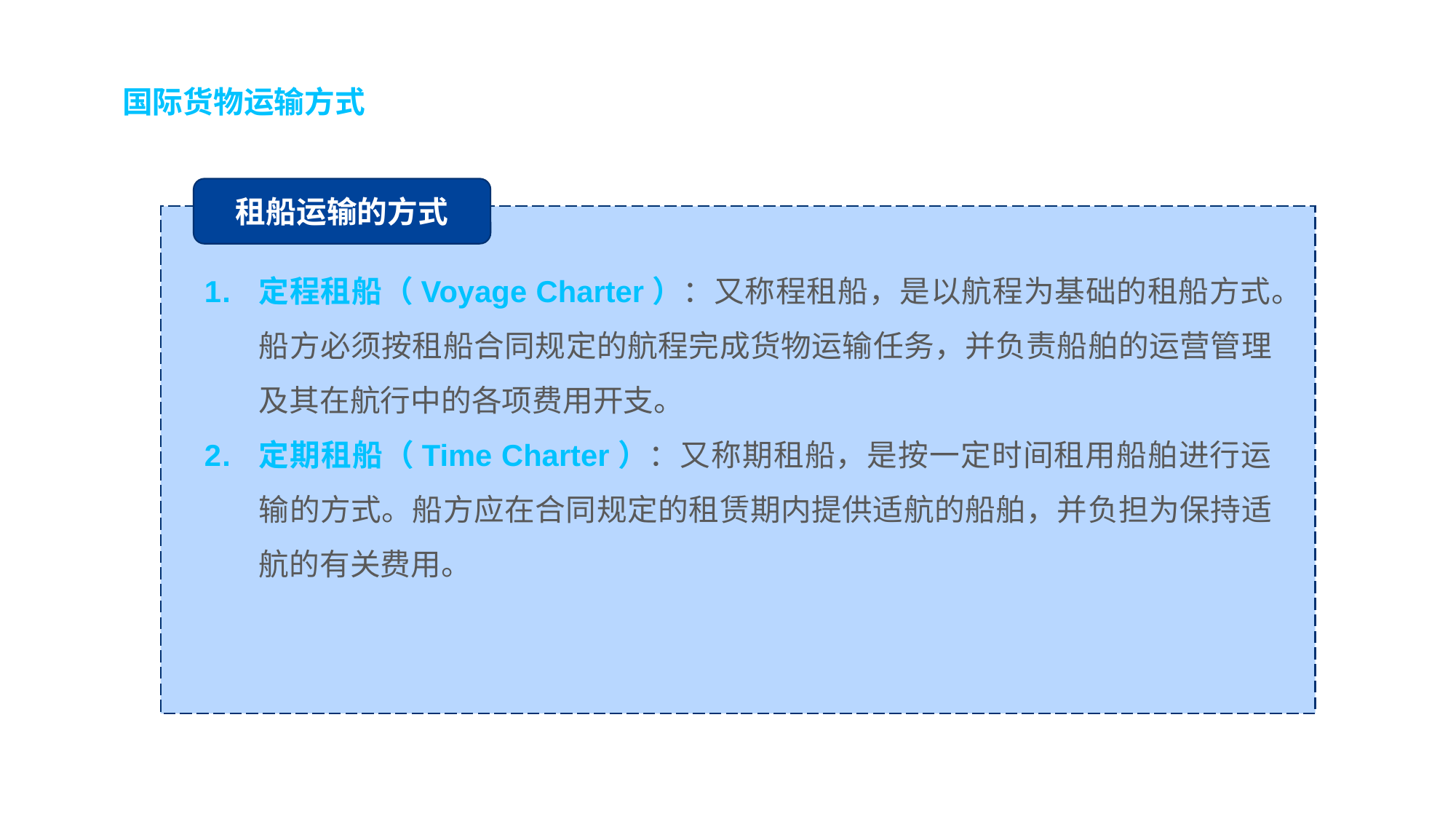

国际货物运输方式
租船运输的方式

定程租船（Voyage Charter）：又称程租船，是以航程为基础的租船方式。船方必须按租船合同规定的航程完成货物运输任务，并负责船舶的运营管理及其在航行中的各项费用开支。
定期租船（Time Charter）：又称期租船，是按一定时间租用船舶进行运输的方式。船方应在合同规定的租赁期内提供适航的船舶，并负担为保持适航的有关费用。